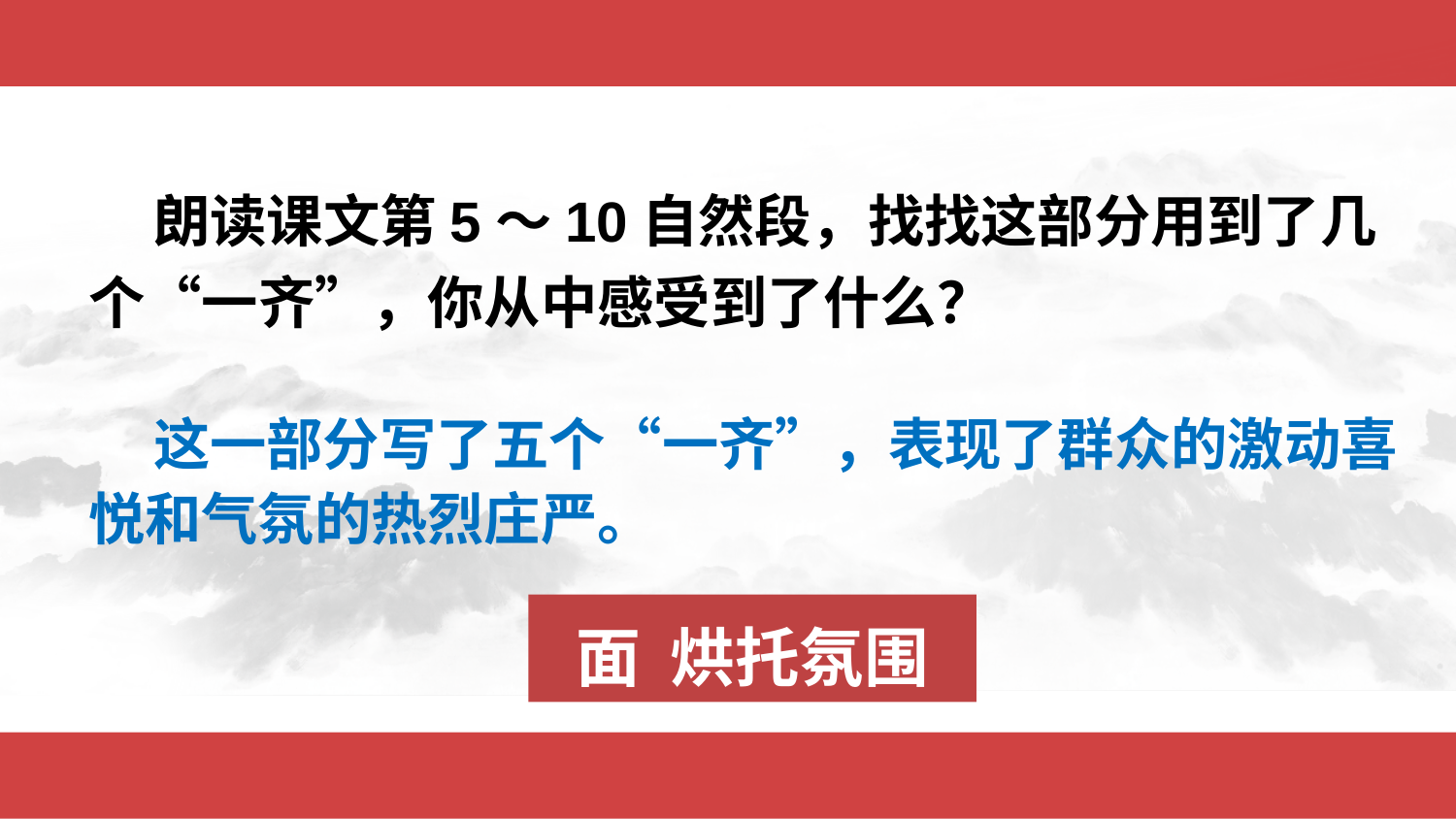

朗读课文第5～10自然段，找找这部分用到了几个“一齐”，你从中感受到了什么？
    这一部分写了五个“一齐”，表现了群众的激动喜悦和气氛的热烈庄严。
面  烘托氛围